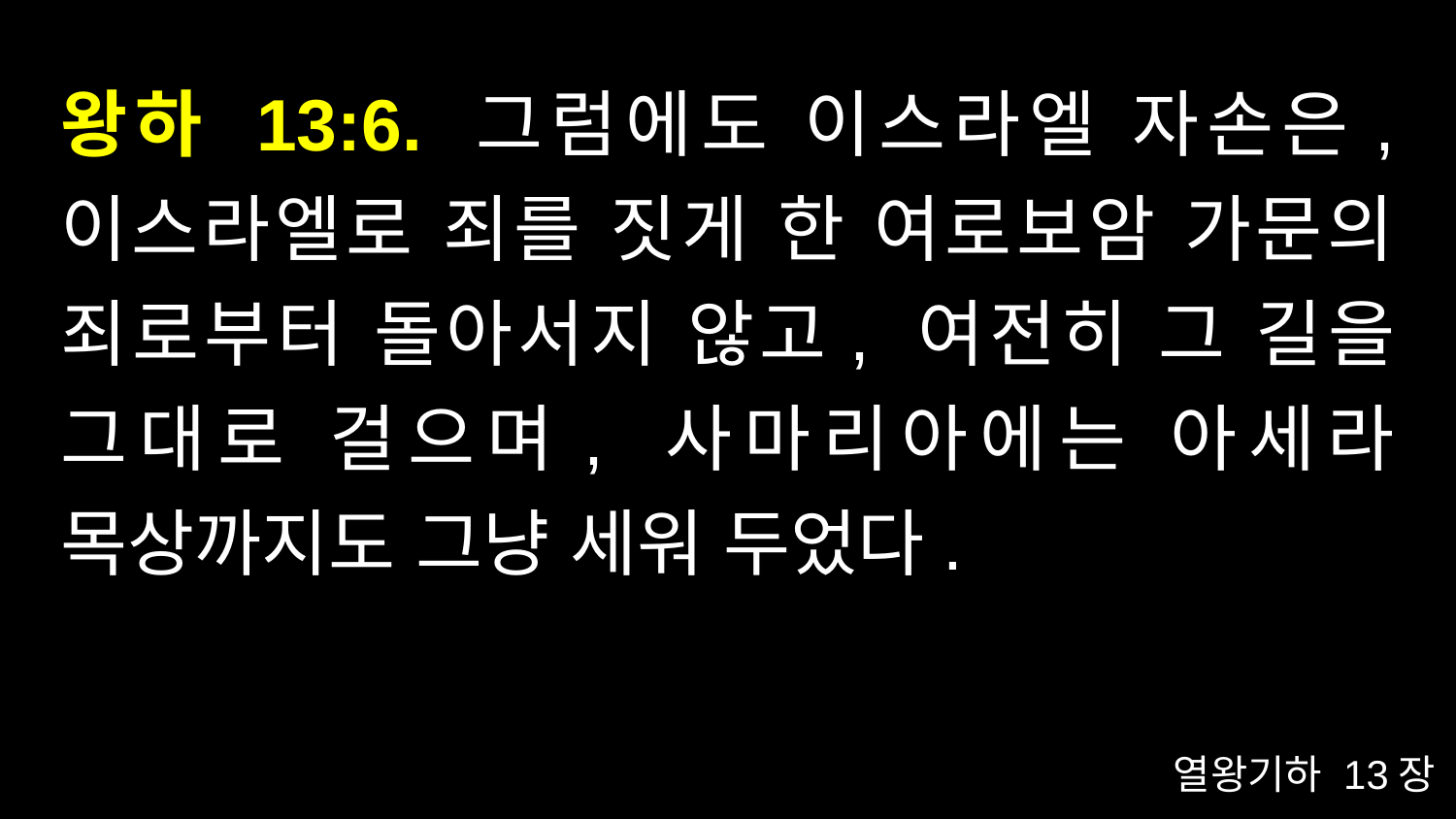

# 왕하 13:6. 그럼에도 이스라엘 자손은, 이스라엘로 죄를 짓게 한 여로보암 가문의 죄로부터 돌아서지 않고, 여전히 그 길을 그대로 걸으며, 사마리아에는 아세라 목상까지도 그냥 세워 두었다.
열왕기하 13장